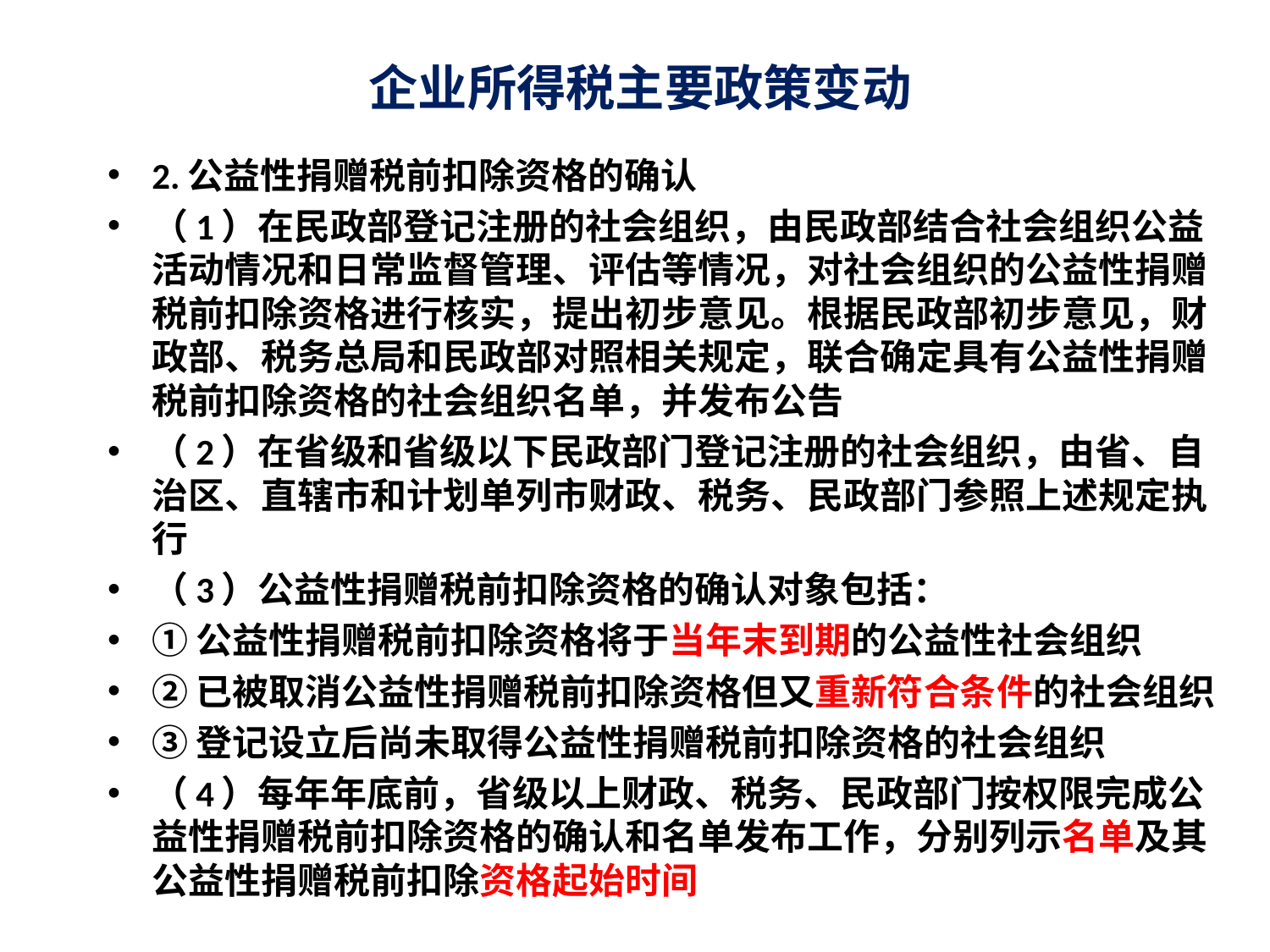

# 企业所得税主要政策变动
2.公益性捐赠税前扣除资格的确认
（1）在民政部登记注册的社会组织，由民政部结合社会组织公益活动情况和日常监督管理、评估等情况，对社会组织的公益性捐赠税前扣除资格进行核实，提出初步意见。根据民政部初步意见，财政部、税务总局和民政部对照相关规定，联合确定具有公益性捐赠税前扣除资格的社会组织名单，并发布公告
（2）在省级和省级以下民政部门登记注册的社会组织，由省、自治区、直辖市和计划单列市财政、税务、民政部门参照上述规定执行
（3）公益性捐赠税前扣除资格的确认对象包括：
①公益性捐赠税前扣除资格将于当年末到期的公益性社会组织
②已被取消公益性捐赠税前扣除资格但又重新符合条件的社会组织
③登记设立后尚未取得公益性捐赠税前扣除资格的社会组织
（4）每年年底前，省级以上财政、税务、民政部门按权限完成公益性捐赠税前扣除资格的确认和名单发布工作，分别列示名单及其公益性捐赠税前扣除资格起始时间